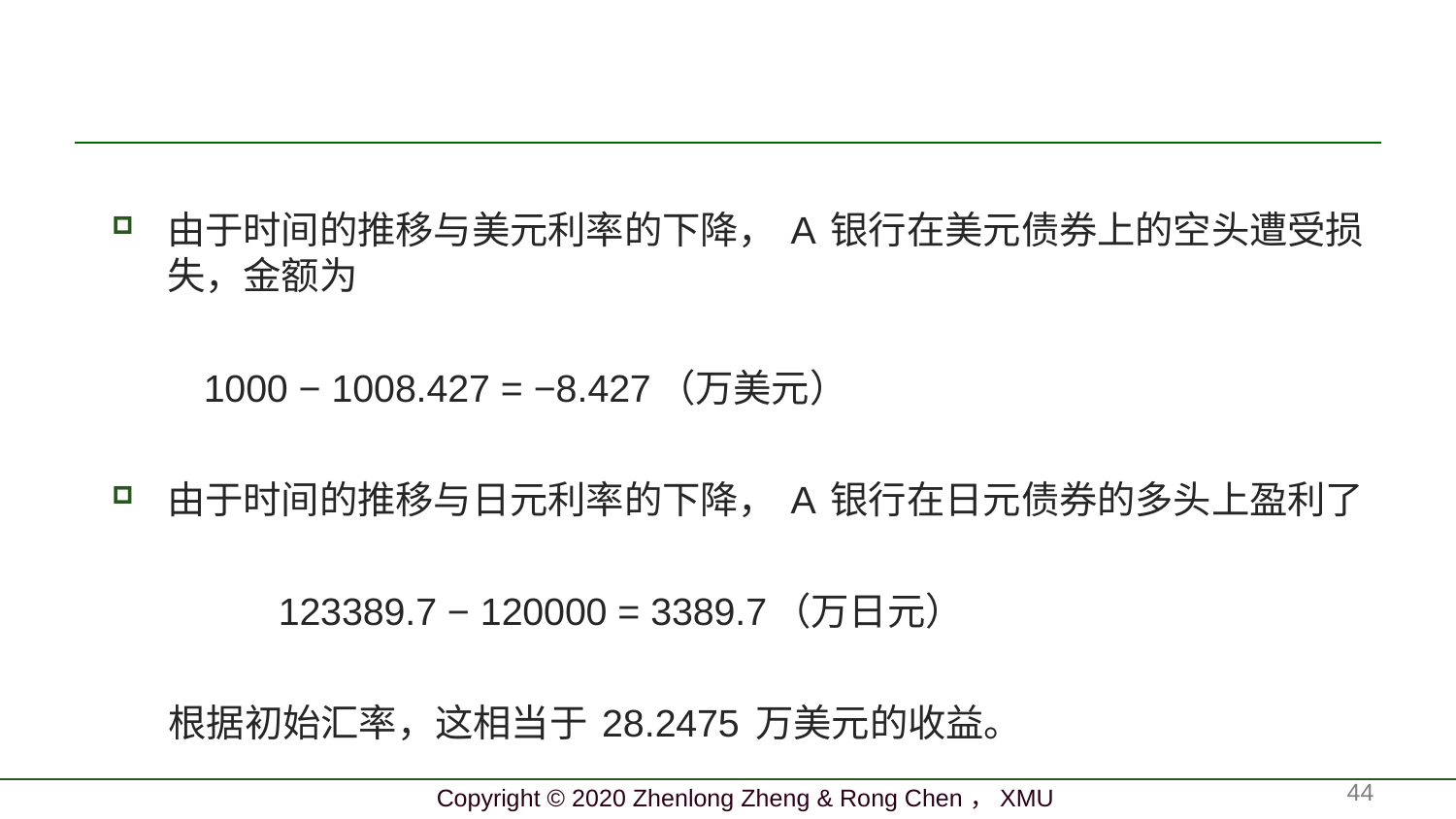

#

由于时间的推移与美元利率的下降， A 银行在美元债券上的空头遭受损失，金额为

		1000 − 1008.427 = −8.427（万美元）

由于时间的推移与日元利率的下降， A 银行在日元债券的多头上盈利了

	       123389.7 − 120000 = 3389.7（万日元）

      根据初始汇率，这相当于 28.2475 万美元的收益。

44